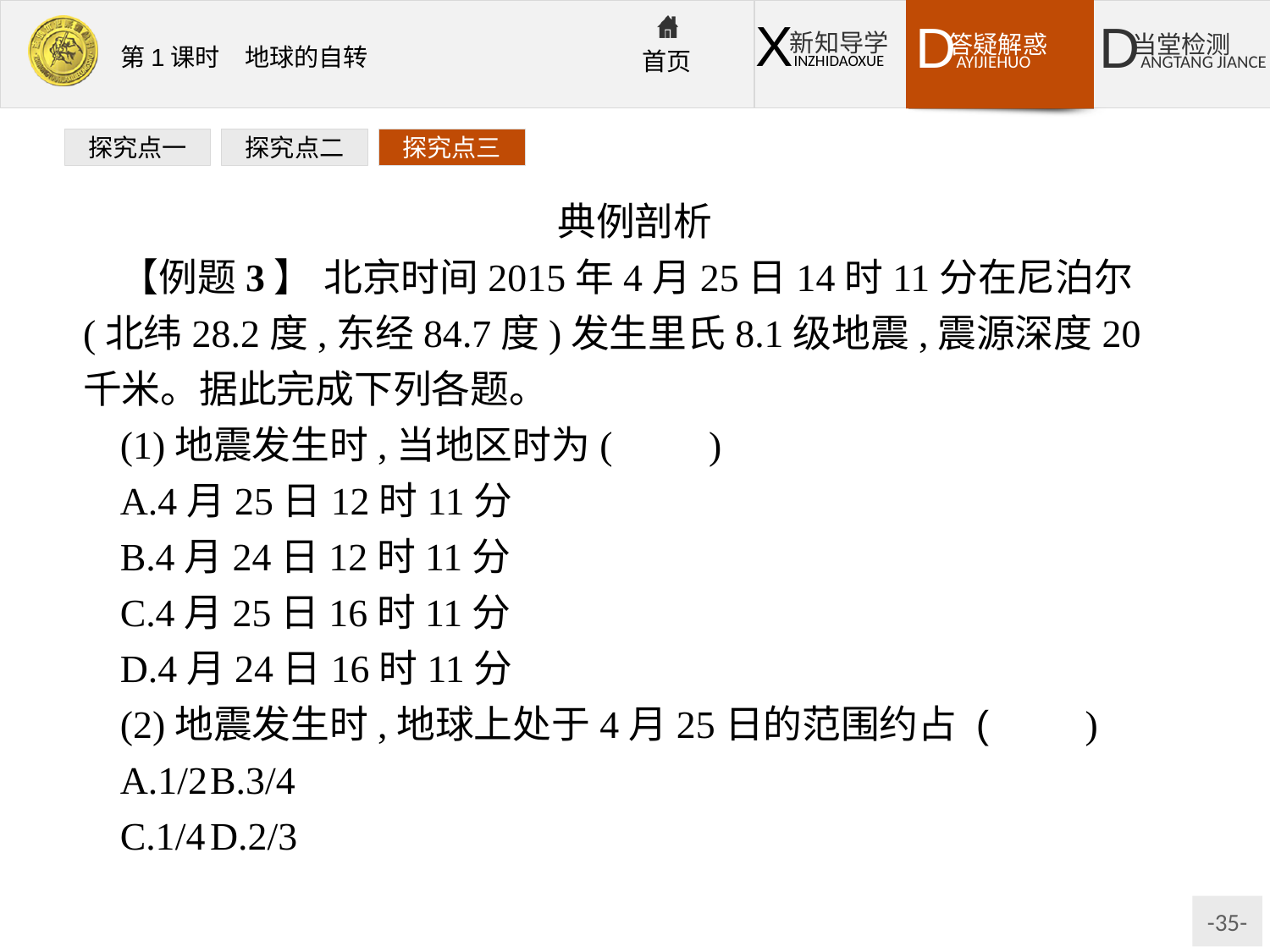

探究点一
探究点二
探究点三
典例剖析
【例题3】 北京时间2015年4月25日14时11分在尼泊尔(北纬28.2度,东经84.7度)发生里氏8.1级地震,震源深度20千米。据此完成下列各题。
(1)地震发生时,当地区时为(　　)
A.4月25日12时11分
B.4月24日12时11分
C.4月25日16时11分
D.4月24日16时11分
(2)地震发生时,地球上处于4月25日的范围约占 (　　)
A.1/2	B.3/4
C.1/4	D.2/3